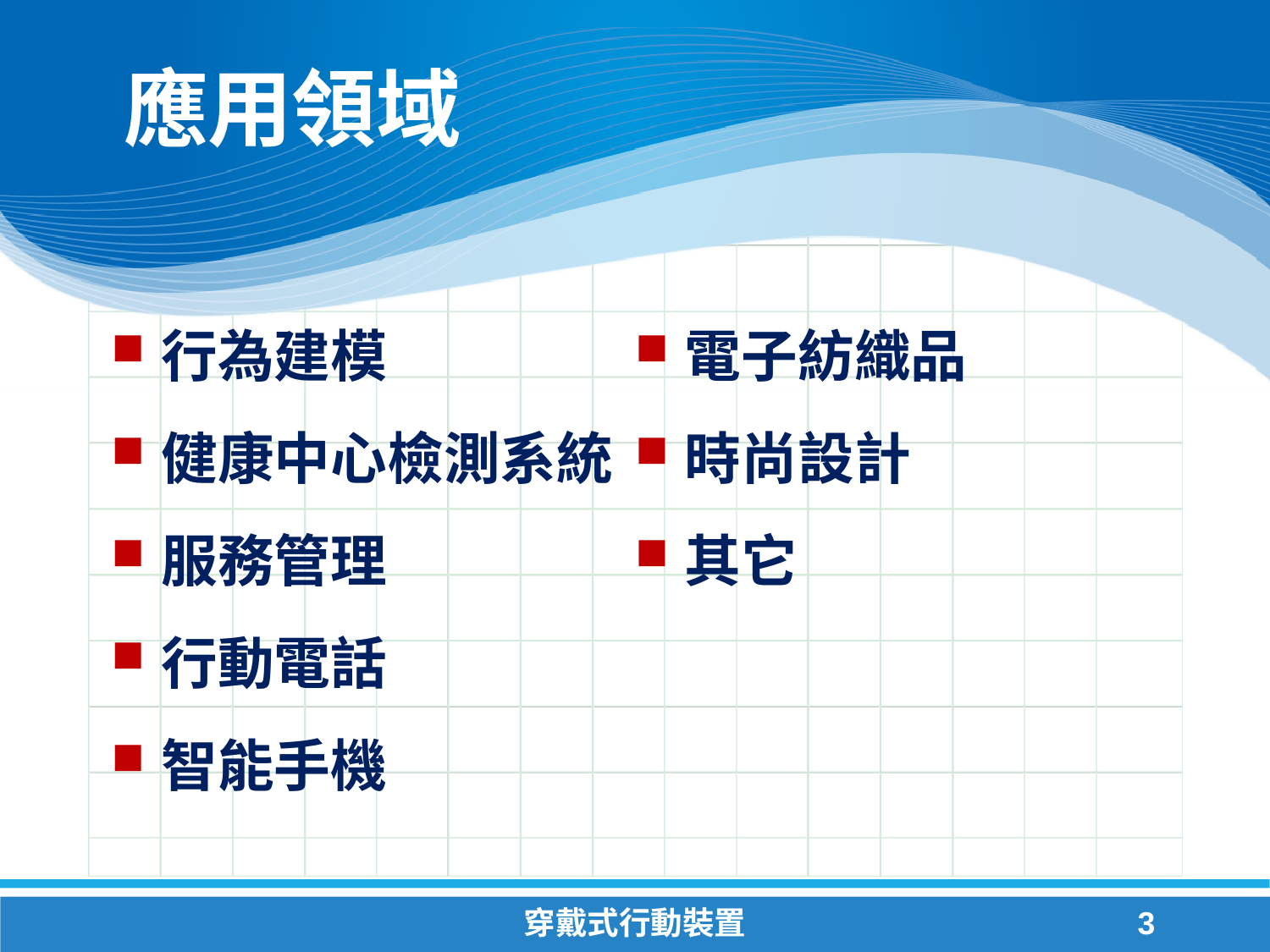

# 應用領域
行為建模
健康中心檢測系統
服務管理
行動電話
智能手機
電子紡織品
時尚設計
其它
穿戴式行動裝置
3